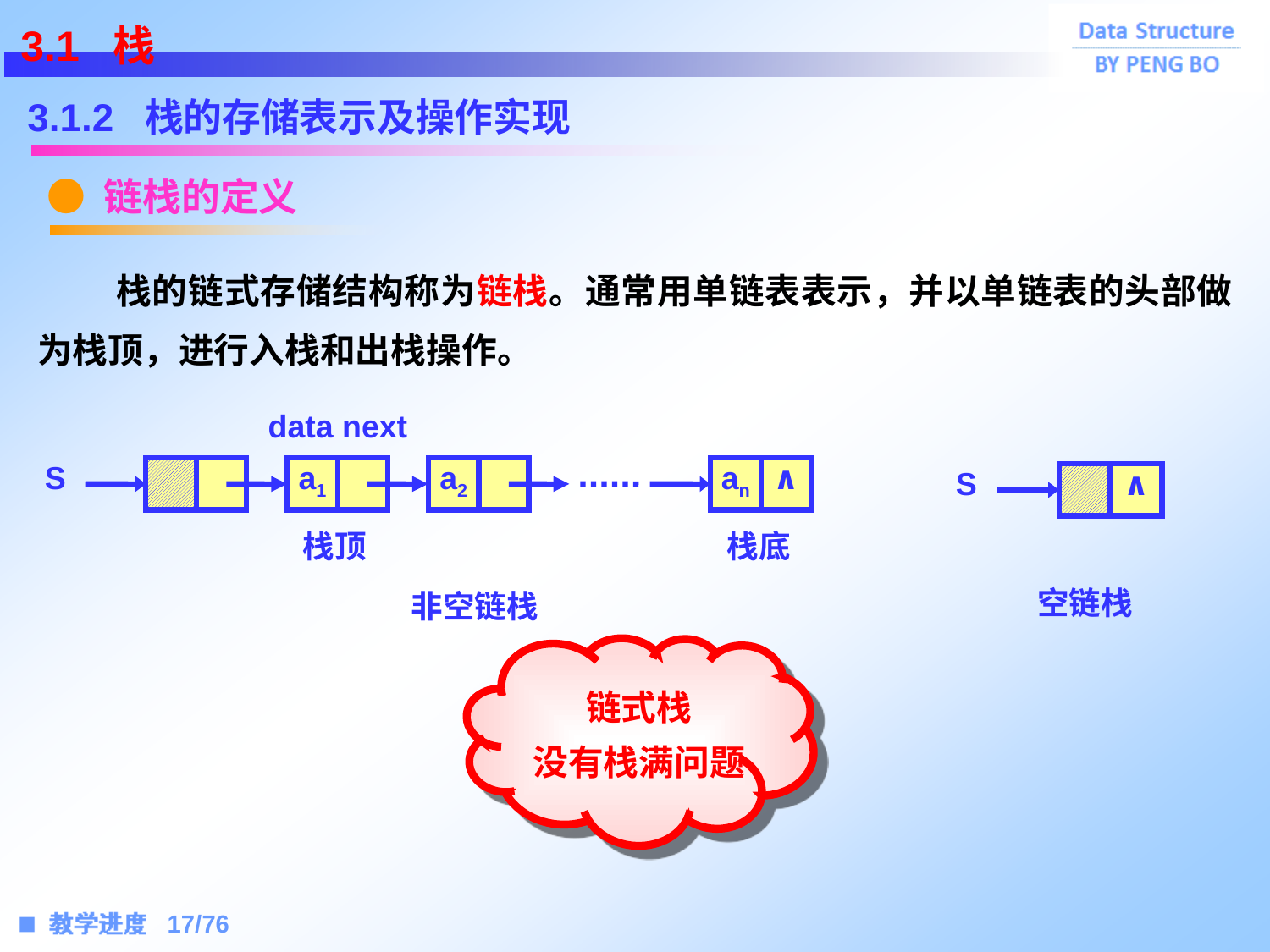

3.1  栈

3.1.2  栈的存储表示及操作实现

● 链栈的定义

        栈的链式存储结构称为链栈。通常用单链表表示，并以单链表的头部做为栈顶，进行入栈和出栈操作。
data
next
S

a1

a2

an
∧

栈顶
栈底
非空链栈
S

∧

空链栈

链式栈
没有栈满问题